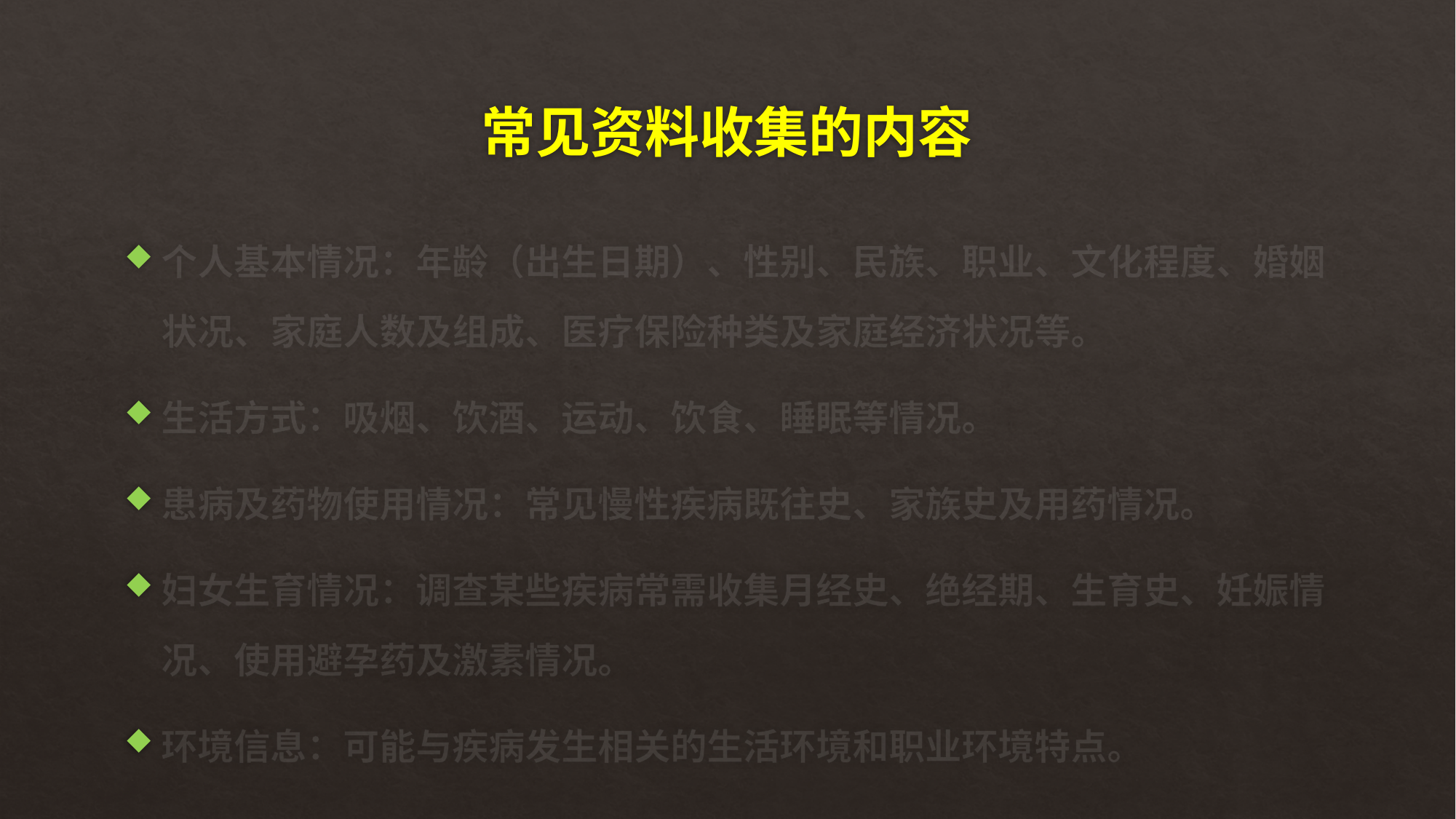

# 常见资料收集的内容
个人基本情况：年龄（出生日期）、性别、民族、职业、文化程度、婚姻状况、家庭人数及组成、医疗保险种类及家庭经济状况等。
生活方式：吸烟、饮酒、运动、饮食、睡眠等情况。
患病及药物使用情况：常见慢性疾病既往史、家族史及用药情况。
妇女生育情况：调查某些疾病常需收集月经史、绝经期、生育史、妊娠情况、使用避孕药及激素情况。
环境信息：可能与疾病发生相关的生活环境和职业环境特点。